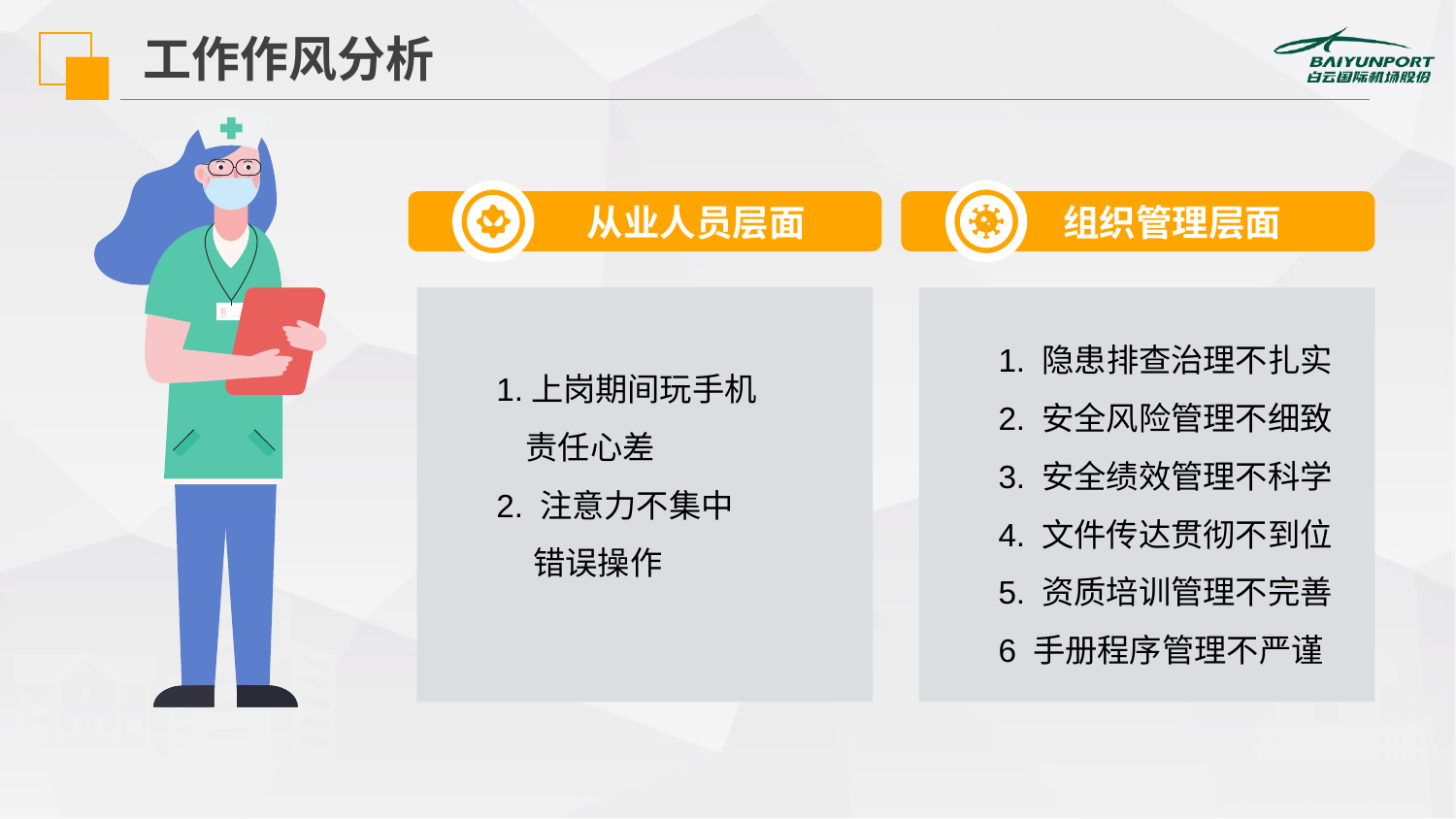

工作作风分析

 从业人员层面
1.上岗期间玩手机
   责任心差
2. 注意力不集中
    错误操作

组织管理层面

1. 隐患排查治理不扎实
2. 安全风险管理不细致
3. 安全绩效管理不科学
4. 文件传达贯彻不到位
5. 资质培训管理不完善
6 手册程序管理不严谨